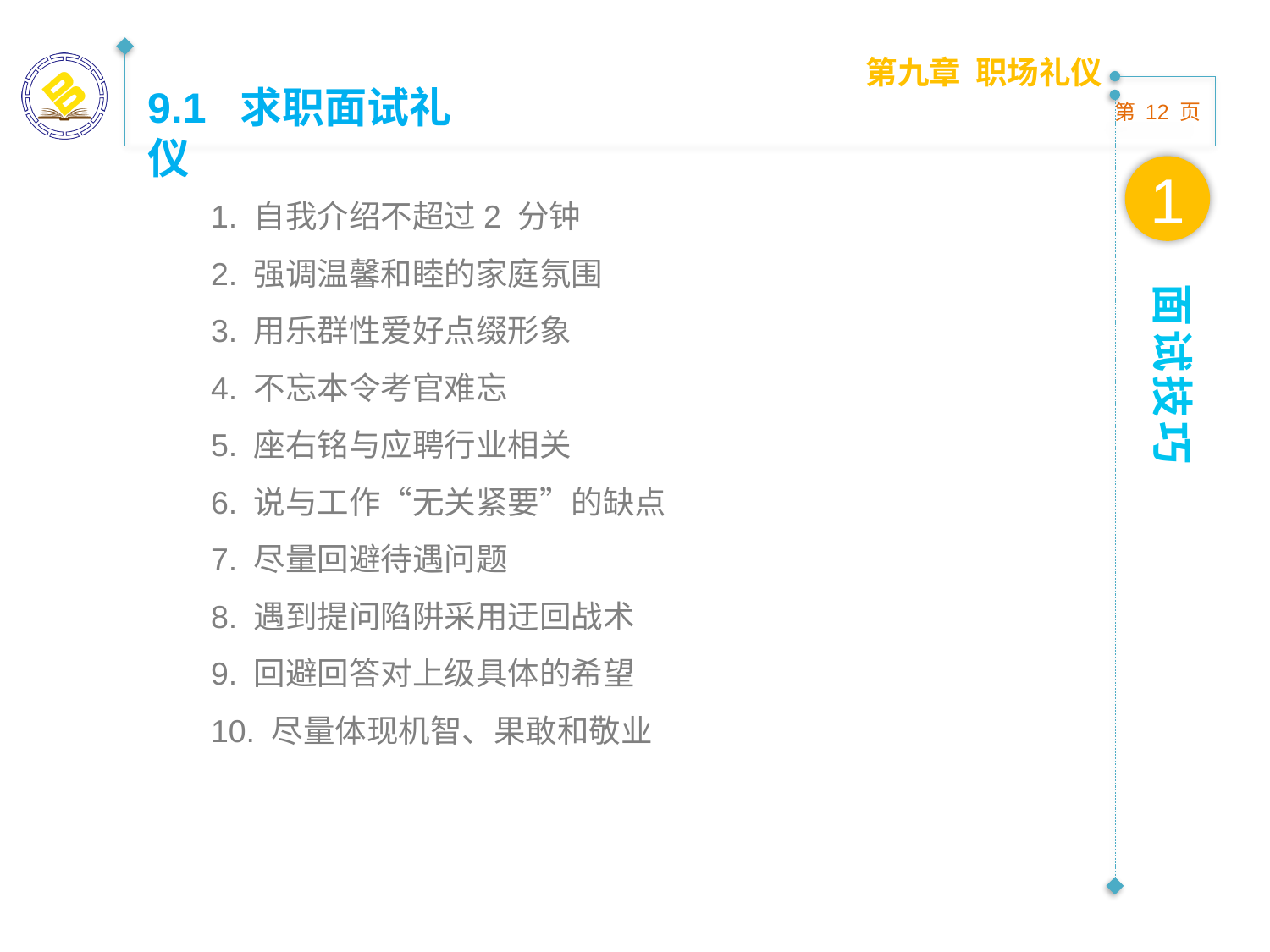

第九章  职场礼仪
9.1  求职面试礼仪
1
1. 自我介绍不超过2 分钟
2. 强调温馨和睦的家庭氛围
3. 用乐群性爱好点缀形象
4. 不忘本令考官难忘
5. 座右铭与应聘行业相关
6. 说与工作“无关紧要”的缺点
7. 尽量回避待遇问题
8. 遇到提问陷阱采用迂回战术
9. 回避回答对上级具体的希望
10. 尽量体现机智、果敢和敬业
面试技巧